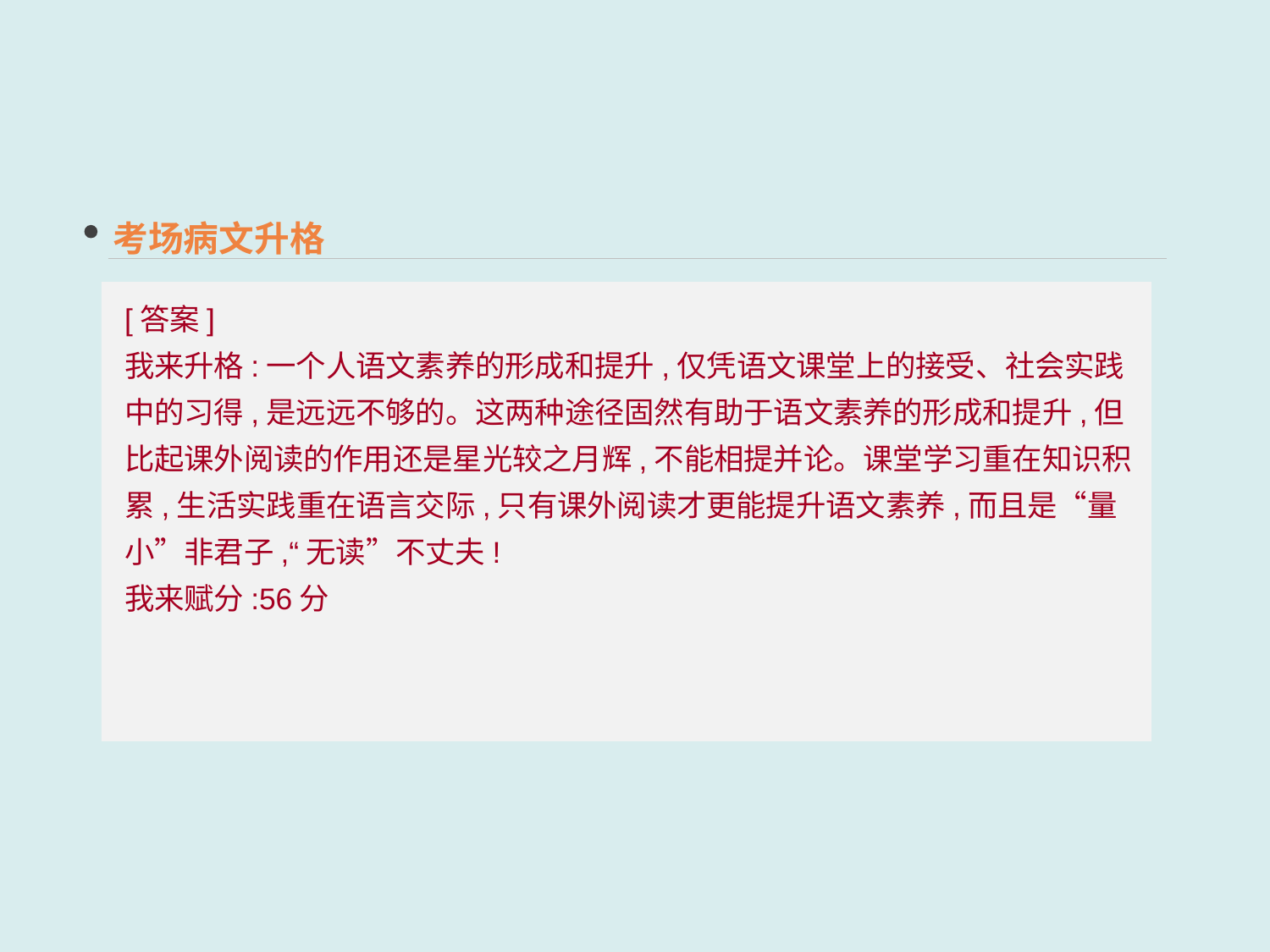

考场病文升格

[答案]
我来升格:一个人语文素养的形成和提升,仅凭语文课堂上的接受、社会实践中的习得,是远远不够的。这两种途径固然有助于语文素养的形成和提升,但比起课外阅读的作用还是星光较之月辉,不能相提并论。课堂学习重在知识积累,生活实践重在语言交际,只有课外阅读才更能提升语文素养,而且是“量小”非君子,“无读”不丈夫!
我来赋分:56分